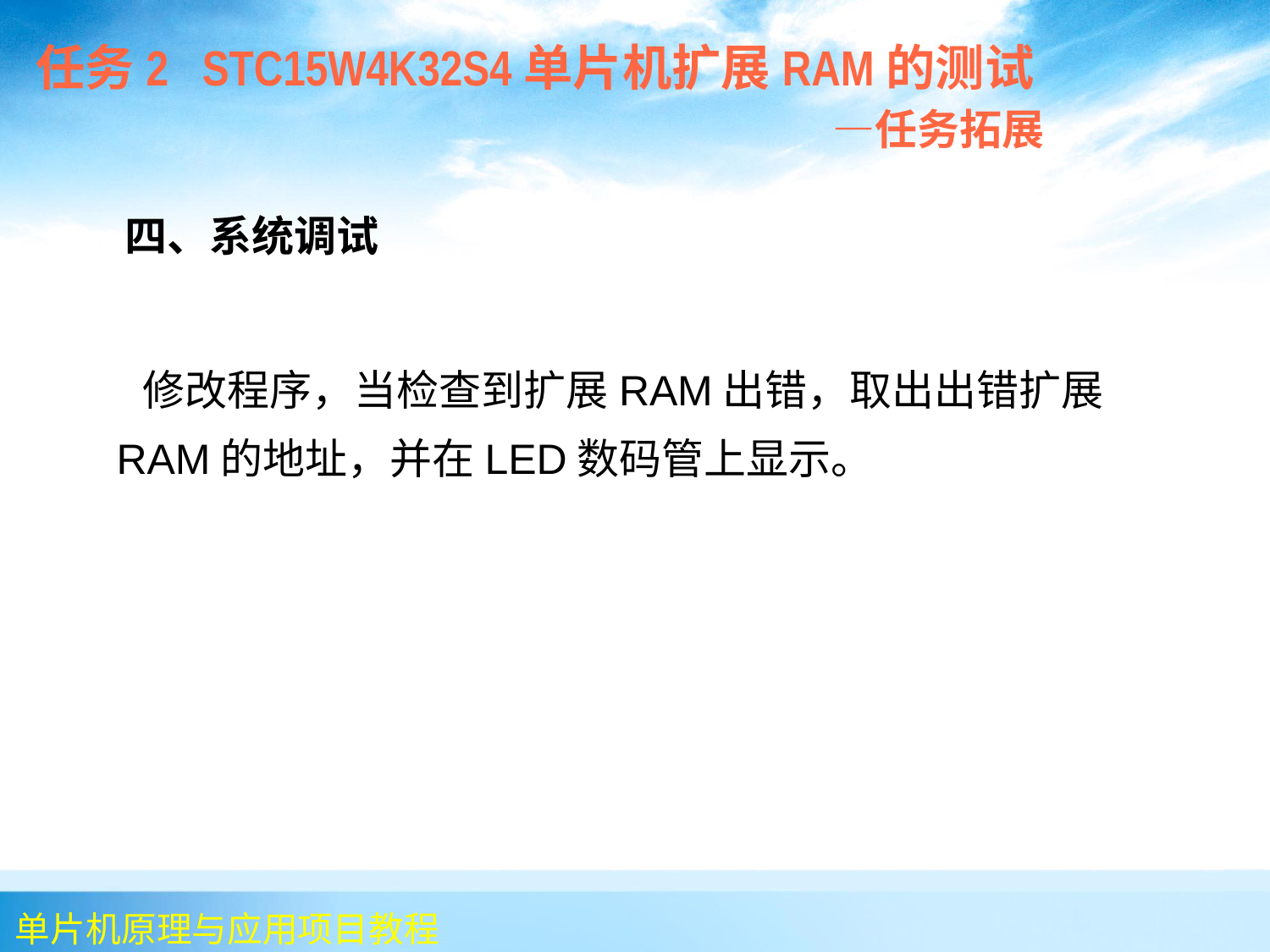

任务2   STC15W4K32S4单片机扩展RAM的测试
                                                                       —任务拓展
     四、系统调试

      修改程序，当检查到扩展RAM出错，取出出错扩展RAM的地址，并在LED数码管上显示。